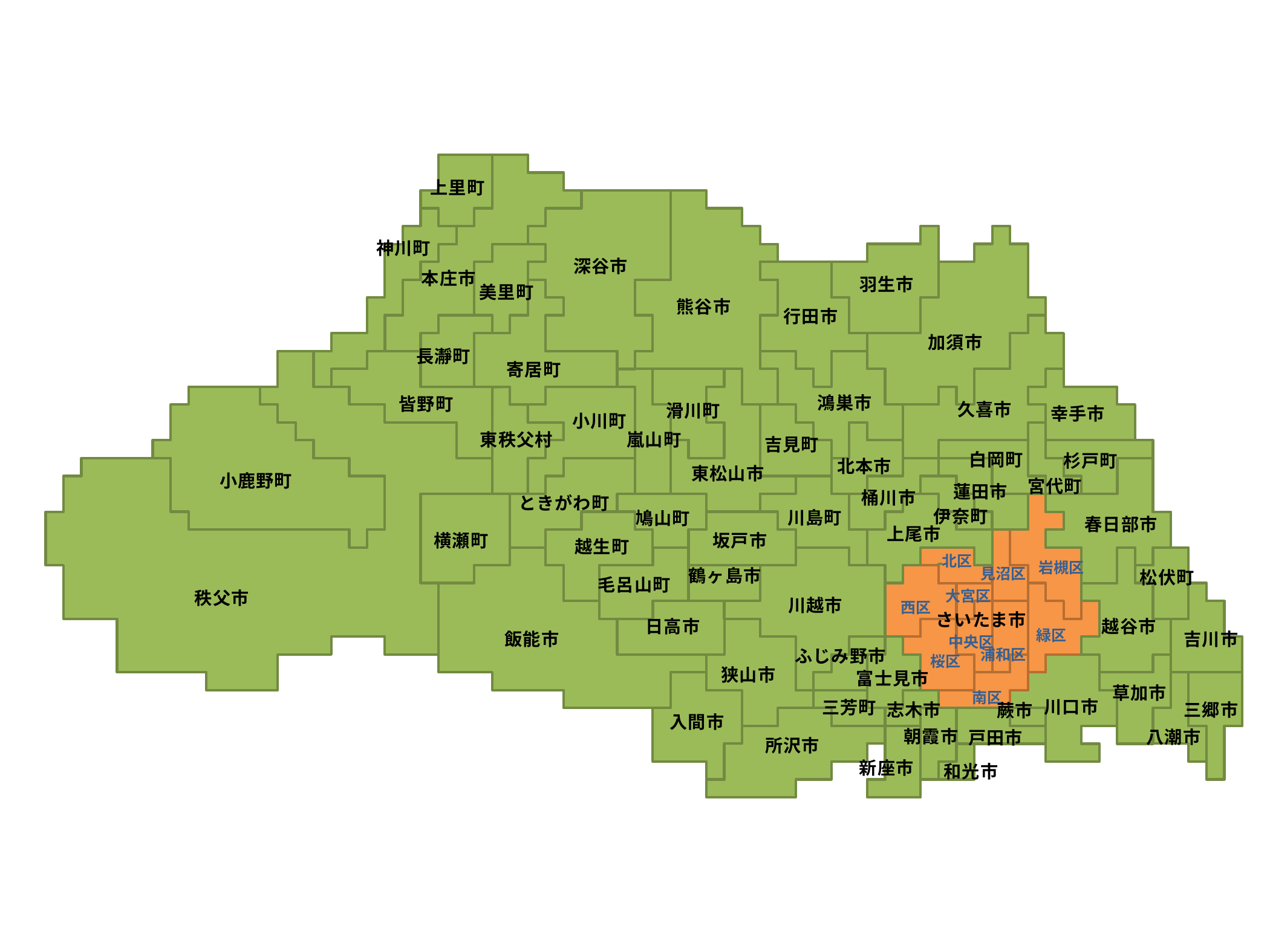

上里町
神川町
深谷市
本庄市
羽生市
美里町
熊谷市
行田市
加須市
長瀞町
寄居町
鴻巣市
皆野町
久喜市
滑川町
幸手市
小川町
東秩父村
嵐山町
吉見町
白岡町
杉戸町
北本市
東松山市
小鹿野町
宮代町
蓮田市
桶川市
ときがわ町
伊奈町
川島町
鳩山町
春日部市
上尾市
坂戸市
横瀬町
越生町
鶴ヶ島市
松伏町
毛呂山町
秩父市
川越市
さいたま市
日高市
越谷市
飯能市
吉川市
ふじみ野市
狭山市
富士見市
草加市
川口市
三芳町
志木市
三郷市
蕨市
入間市
朝霞市
八潮市
戸田市
所沢市
新座市
和光市

北区
岩槻区
見沼区
大宮区
西区
緑区
中央区
浦和区
桜区
南区